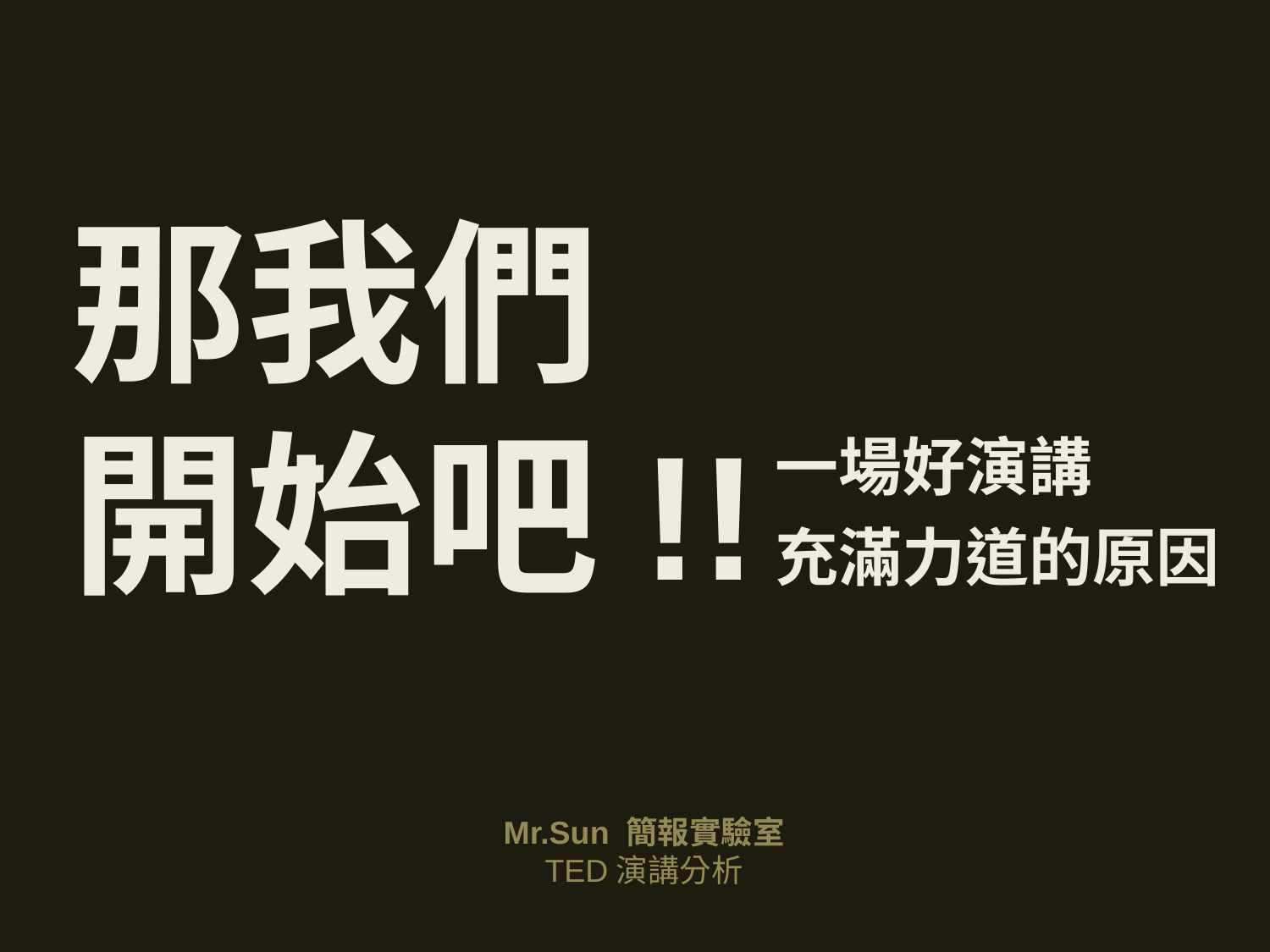

那我們
開始吧!!
一場好演講
充滿力道的原因
Mr.Sun 簡報實驗室
TED演講分析